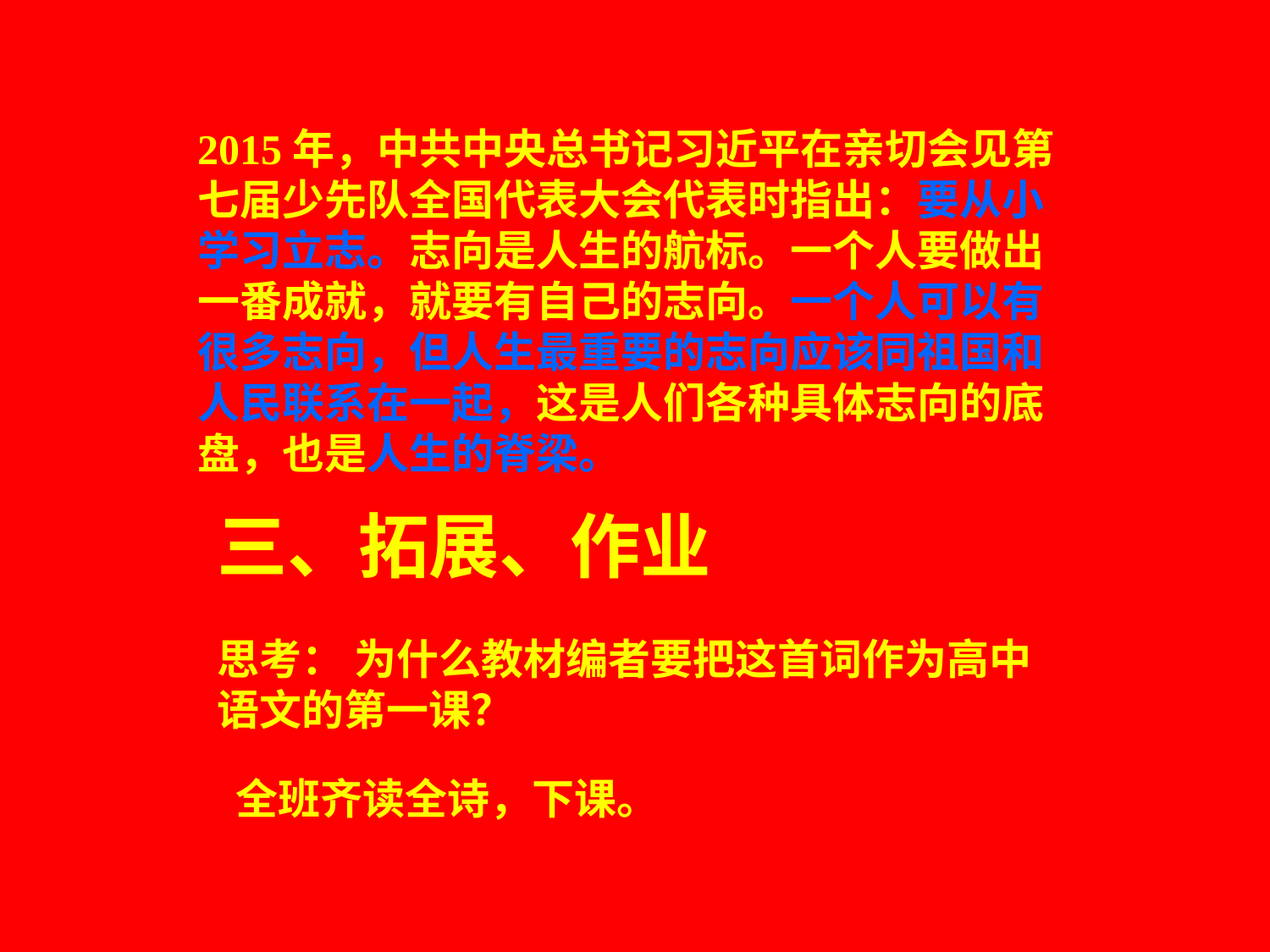

2015年，中共中央总书记习近平在亲切会见第七届少先队全国代表大会代表时指出：要从小学习立志。志向是人生的航标。一个人要做出一番成就，就要有自己的志向。一个人可以有很多志向，但人生最重要的志向应该同祖国和人民联系在一起，这是人们各种具体志向的底盘，也是人生的脊梁。
三、拓展、作业
思考： 为什么教材编者要把这首词作为高中语文的第一课？
    全班齐读全诗，下课。